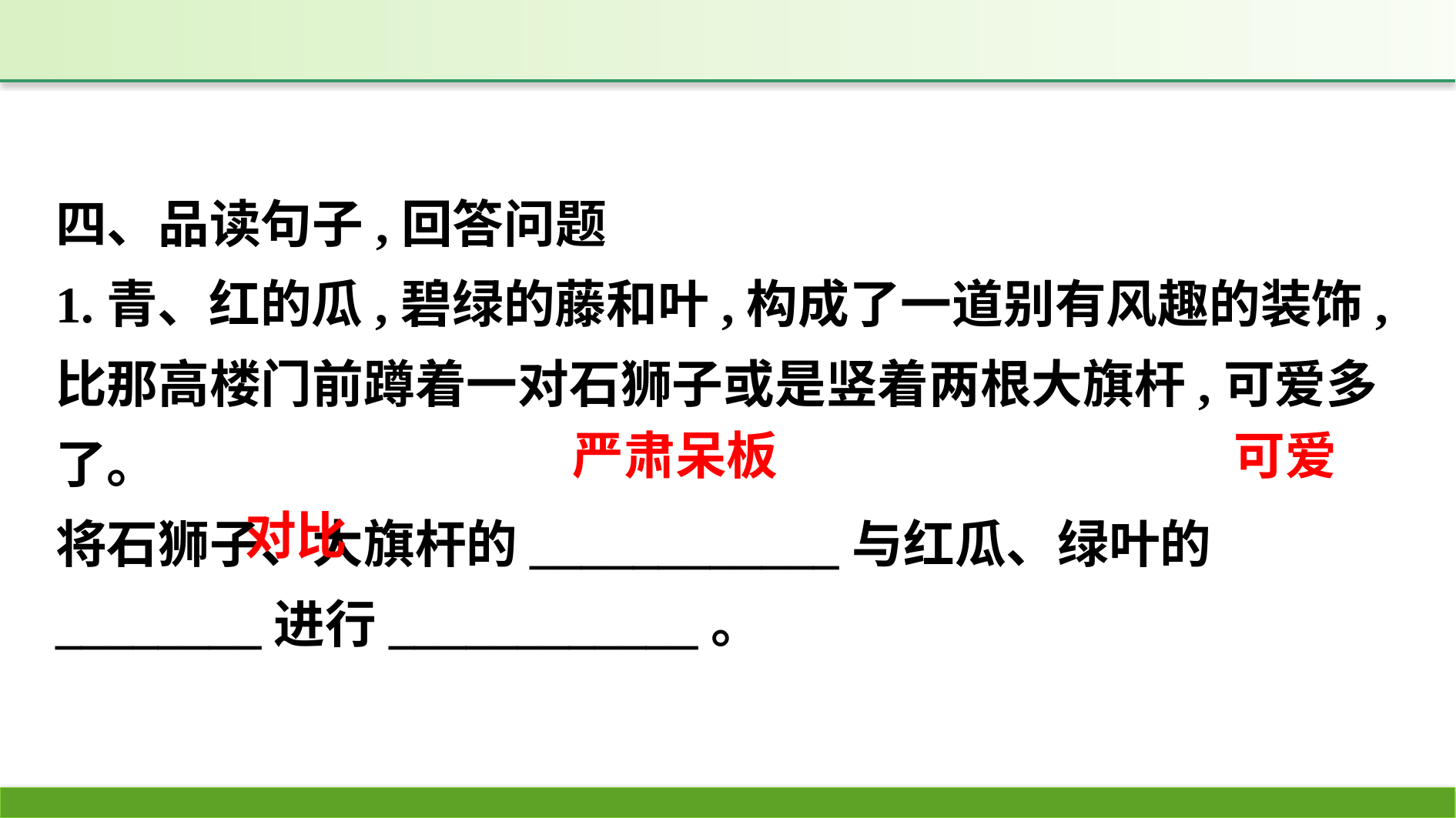

四、品读句子,回答问题
1.青、红的瓜,碧绿的藤和叶,构成了一道别有风趣的装饰,比那高楼门前蹲着一对石狮子或是竖着两根大旗杆,可爱多了。
将石狮子、大旗杆的____________与红瓜、绿叶的________进行____________。
严肃呆板
可爱
对比